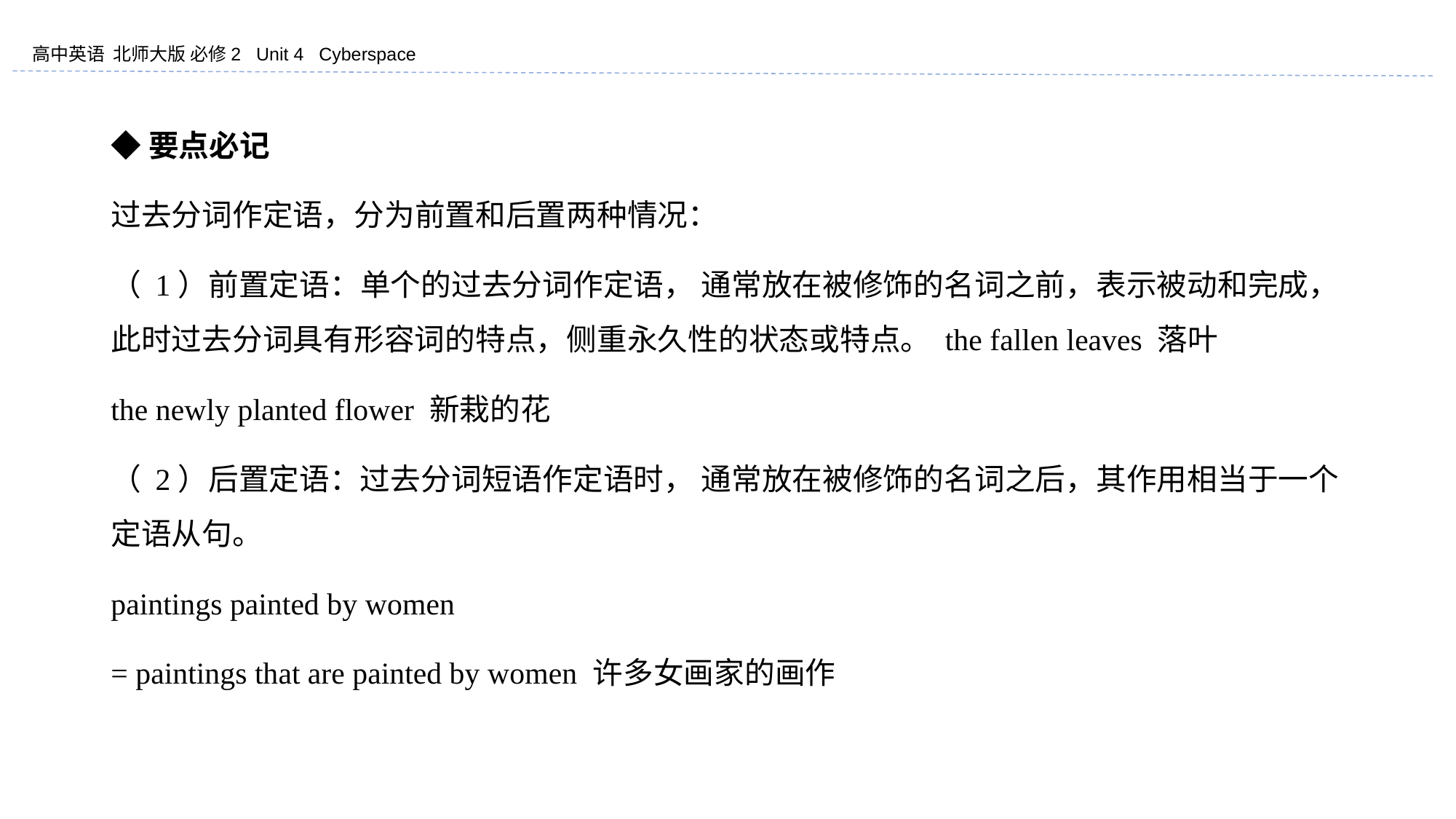

◆要点必记
过去分词作定语，分为前置和后置两种情况：
（ 1）前置定语：单个的过去分词作定语， 通常放在被修饰的名词之前，表示被动和完成，此时过去分词具有形容词的特点，侧重永久性的状态或特点。 the fallen leaves 落叶
the newly planted flower 新栽的花
（ 2）后置定语：过去分词短语作定语时， 通常放在被修饰的名词之后，其作用相当于一个定语从句。
paintings painted by women
= paintings that are painted by women 许多女画家的画作